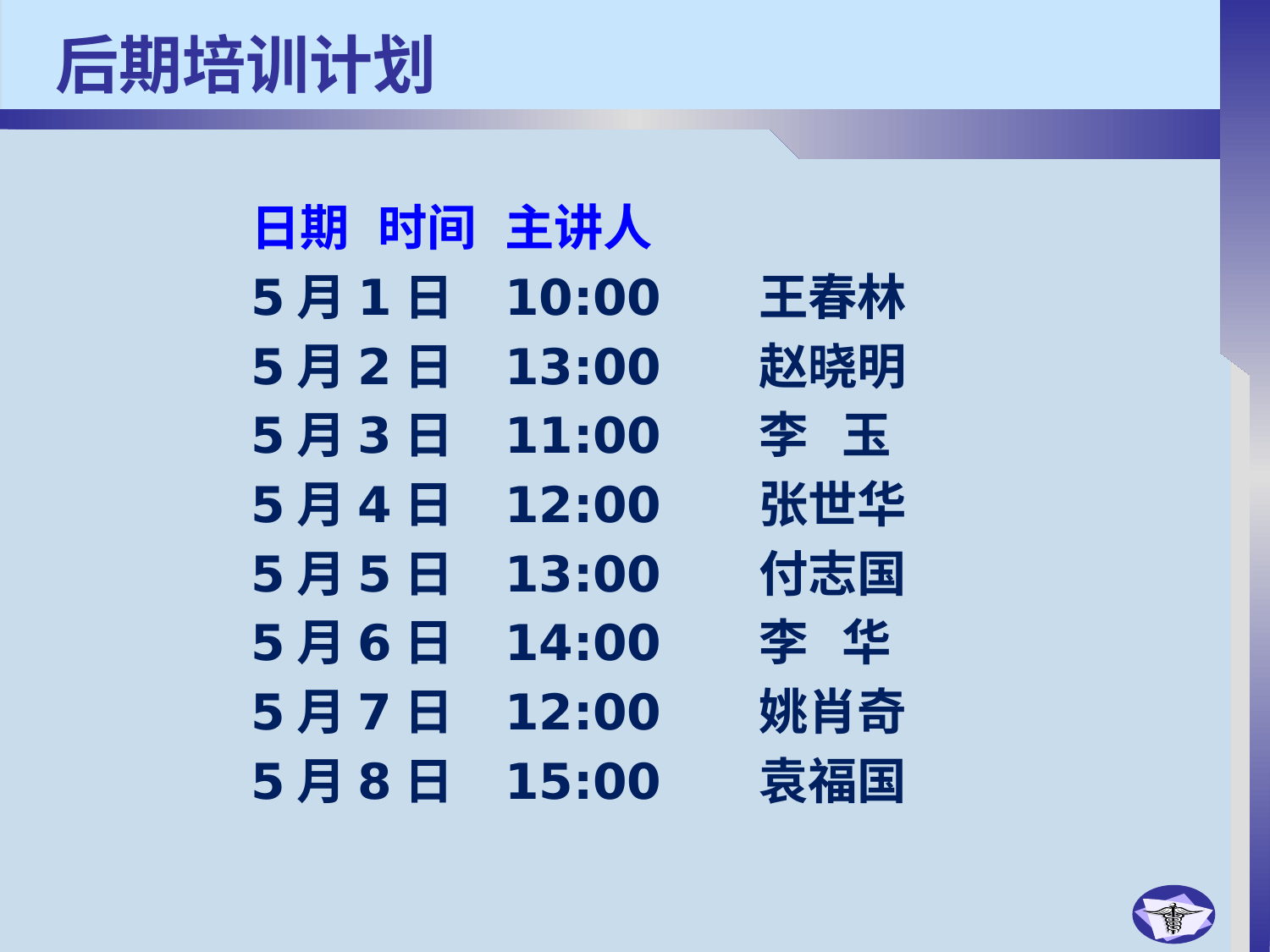

# 后期培训计划
		日期	时间	主讲人
		5月1日	10:00	王春林
		5月2日	13:00	赵晓明
		5月3日	11:00	李   玉
		5月4日	12:00	张世华
		5月5日	13:00	付志国
		5月6日	14:00	李   华
		5月7日	12:00	姚肖奇
		5月8日	15:00	袁福国